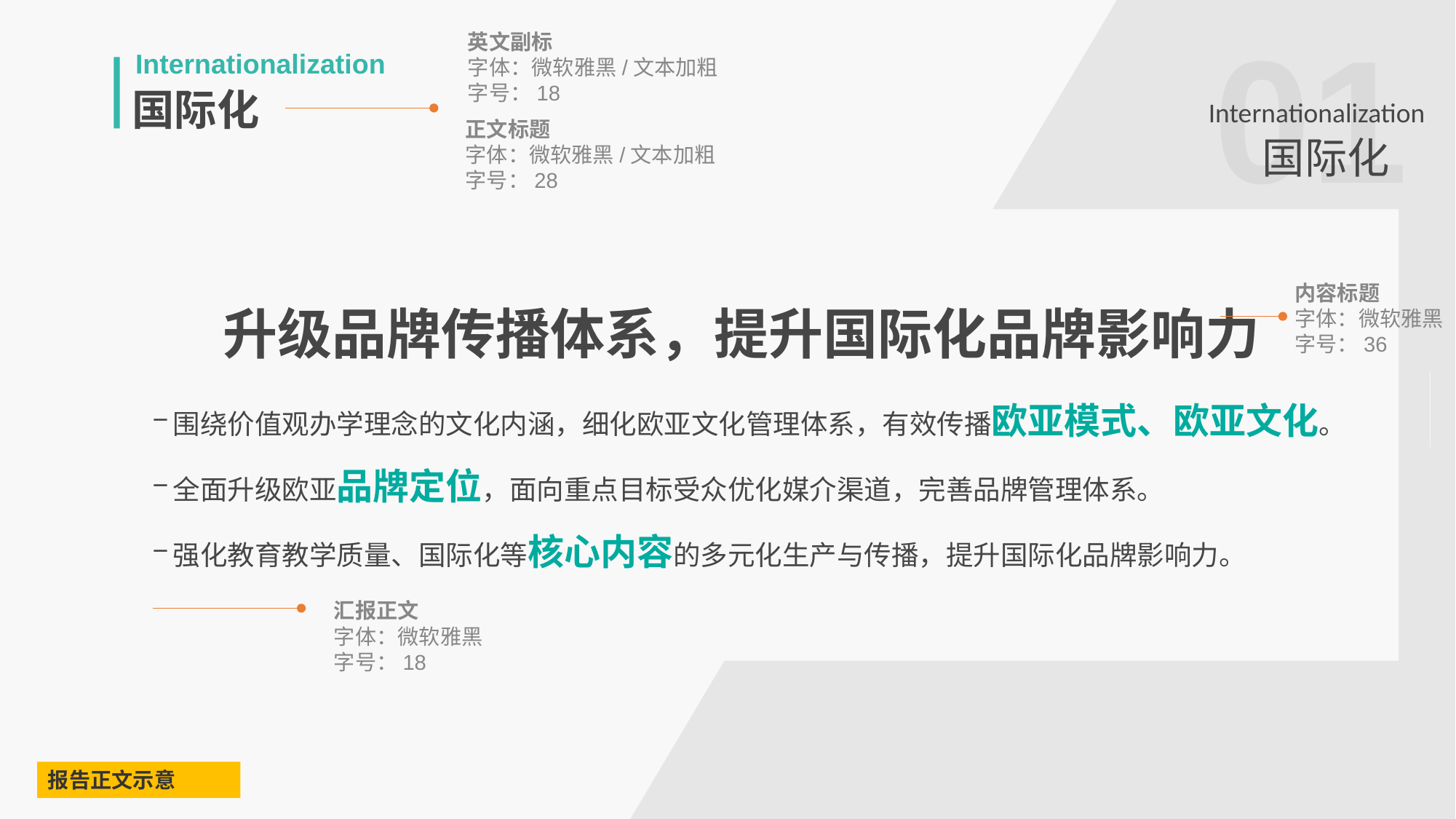

01
Internationalization
国际化
英文副标
字体：微软雅黑/文本加粗
字号：18
Internationalization

国际化
正文标题
字体：微软雅黑/文本加粗
字号：28

升级品牌传播体系，提升国际化品牌影响力
内容标题
字体：微软雅黑
字号：36
围绕价值观办学理念的文化内涵，细化欧亚文化管理体系，有效传播欧亚模式、欧亚文化。
全面升级欧亚品牌定位，面向重点目标受众优化媒介渠道，完善品牌管理体系。
强化教育教学质量、国际化等核心内容的多元化生产与传播，提升国际化品牌影响力。
汇报正文
字体：微软雅黑
字号：18
报告正文示意